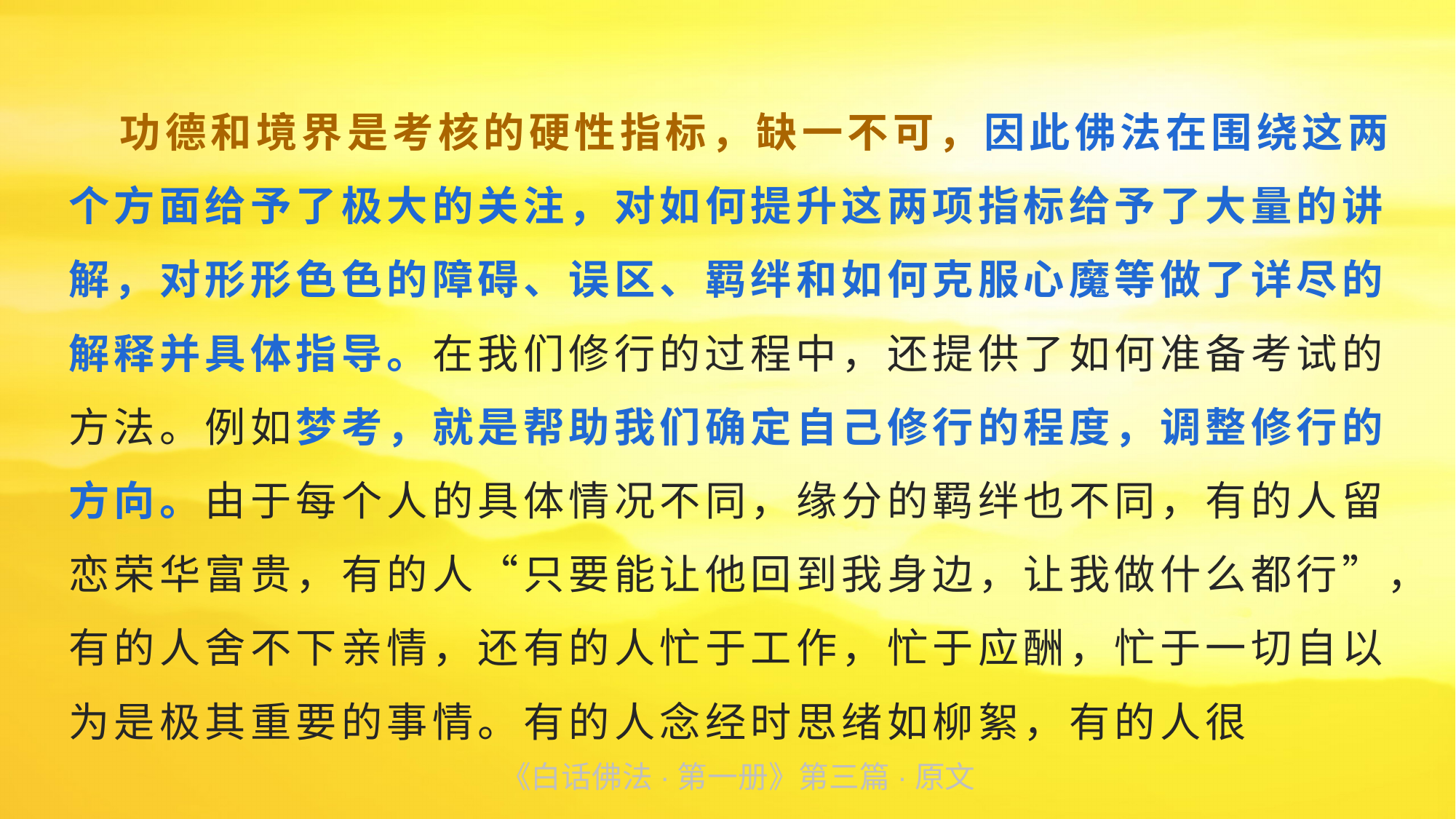

功德和境界是考核的硬性指标，缺一不可，因此佛法在围绕这两个方面给予了极大的关注，对如何提升这两项指标给予了大量的讲解，对形形色色的障碍、误区、羁绊和如何克服心魔等做了详尽的解释并具体指导。在我们修行的过程中，还提供了如何准备考试的方法。例如梦考，就是帮助我们确定自己修行的程度，调整修行的方向。由于每个人的具体情况不同，缘分的羁绊也不同，有的人留恋荣华富贵，有的人“只要能让他回到我身边，让我做什么都行”，有的人舍不下亲情，还有的人忙于工作，忙于应酬，忙于一切自以为是极其重要的事情。有的人念经时思绪如柳絮，有的人很
  《白话佛法·第一册》第三篇·原文